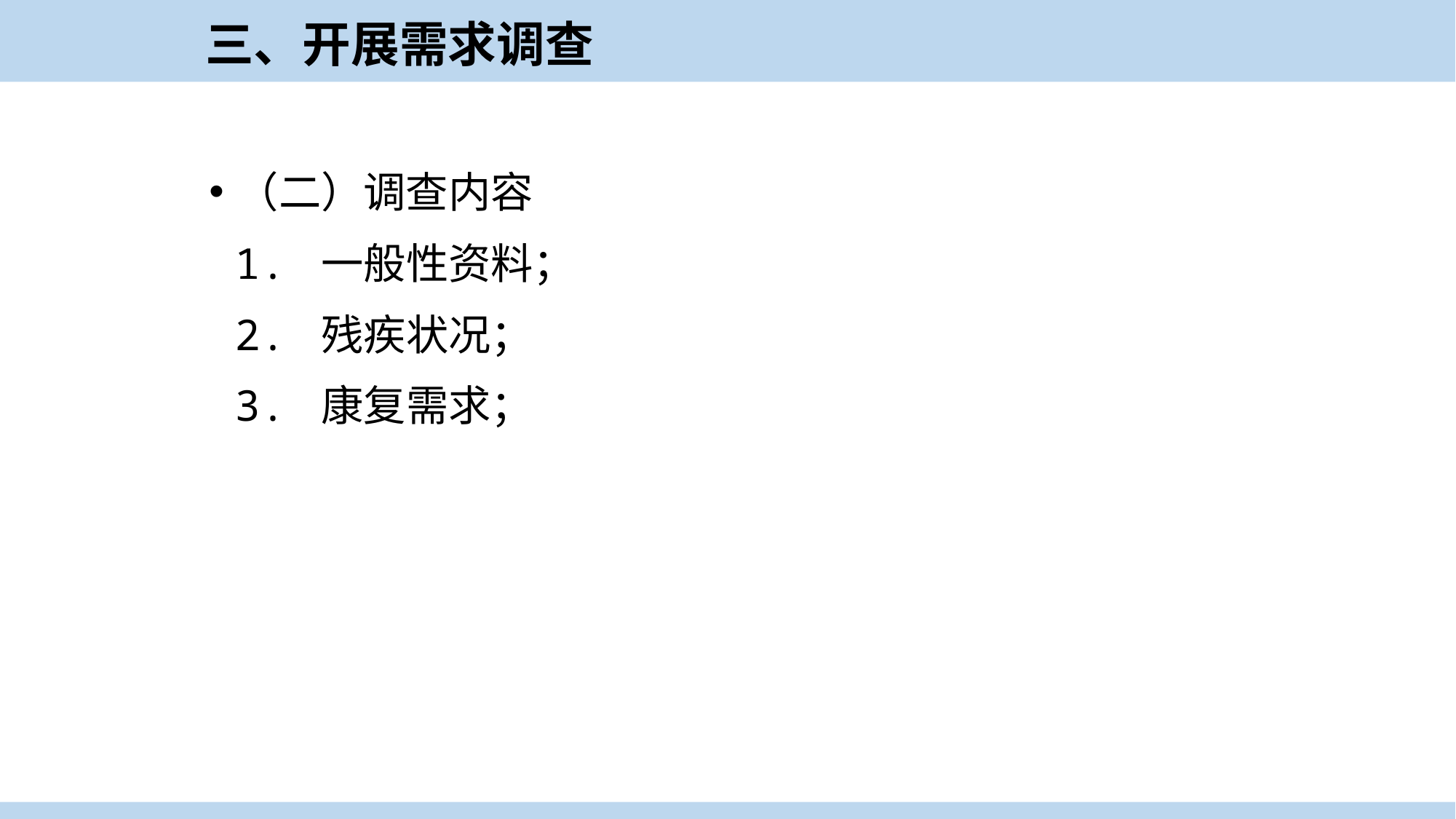

三、开展需求调查
（二）调查内容
 1. 一般性资料；
 2. 残疾状况；
 3. 康复需求；